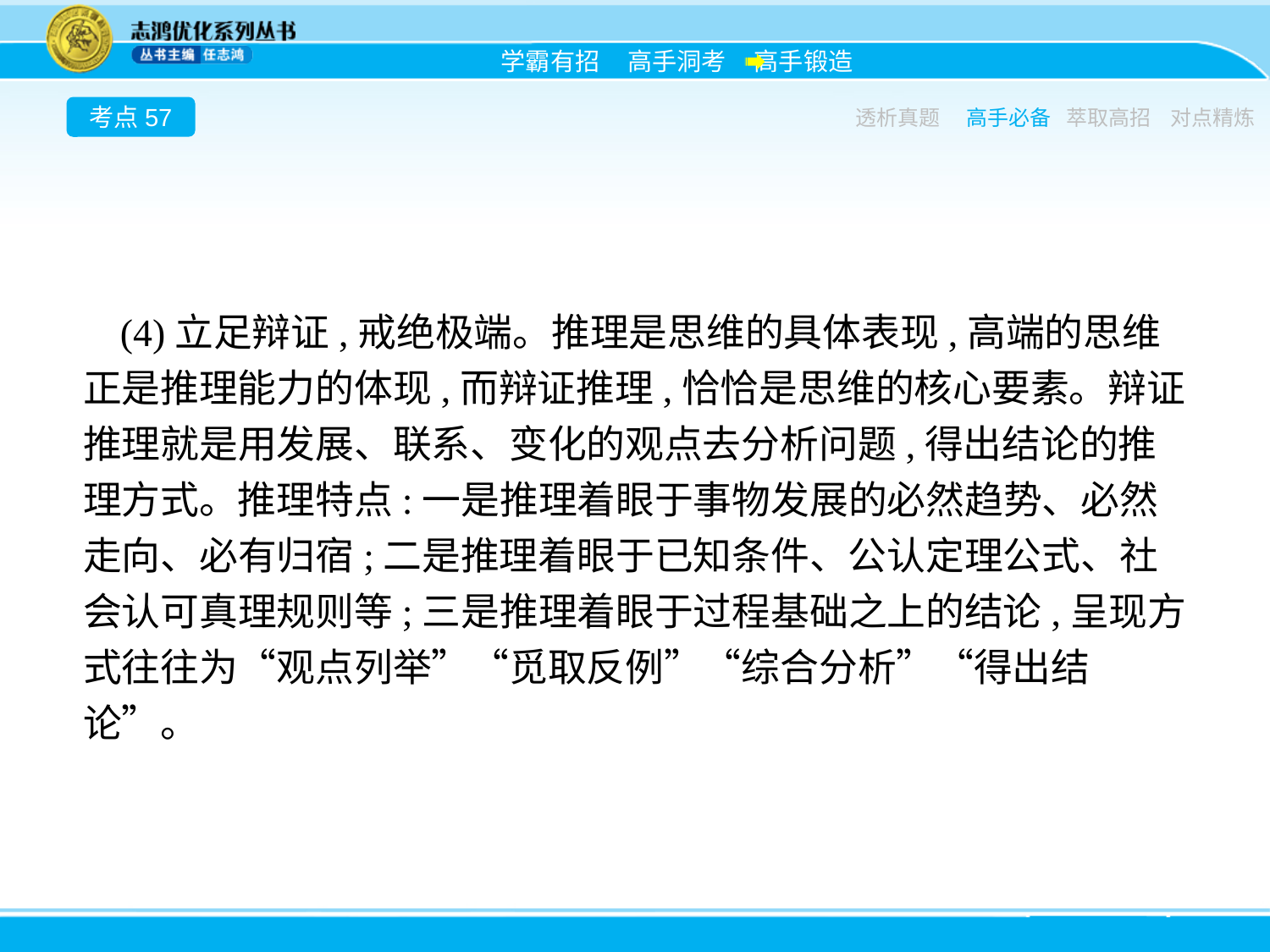

考点57
透析真题
高手必备
萃取高招
对点精炼
(4)立足辩证,戒绝极端。推理是思维的具体表现,高端的思维正是推理能力的体现,而辩证推理,恰恰是思维的核心要素。辩证推理就是用发展、联系、变化的观点去分析问题,得出结论的推理方式。推理特点:一是推理着眼于事物发展的必然趋势、必然走向、必有归宿;二是推理着眼于已知条件、公认定理公式、社会认可真理规则等;三是推理着眼于过程基础之上的结论,呈现方式往往为“观点列举”“觅取反例”“综合分析”“得出结论”。